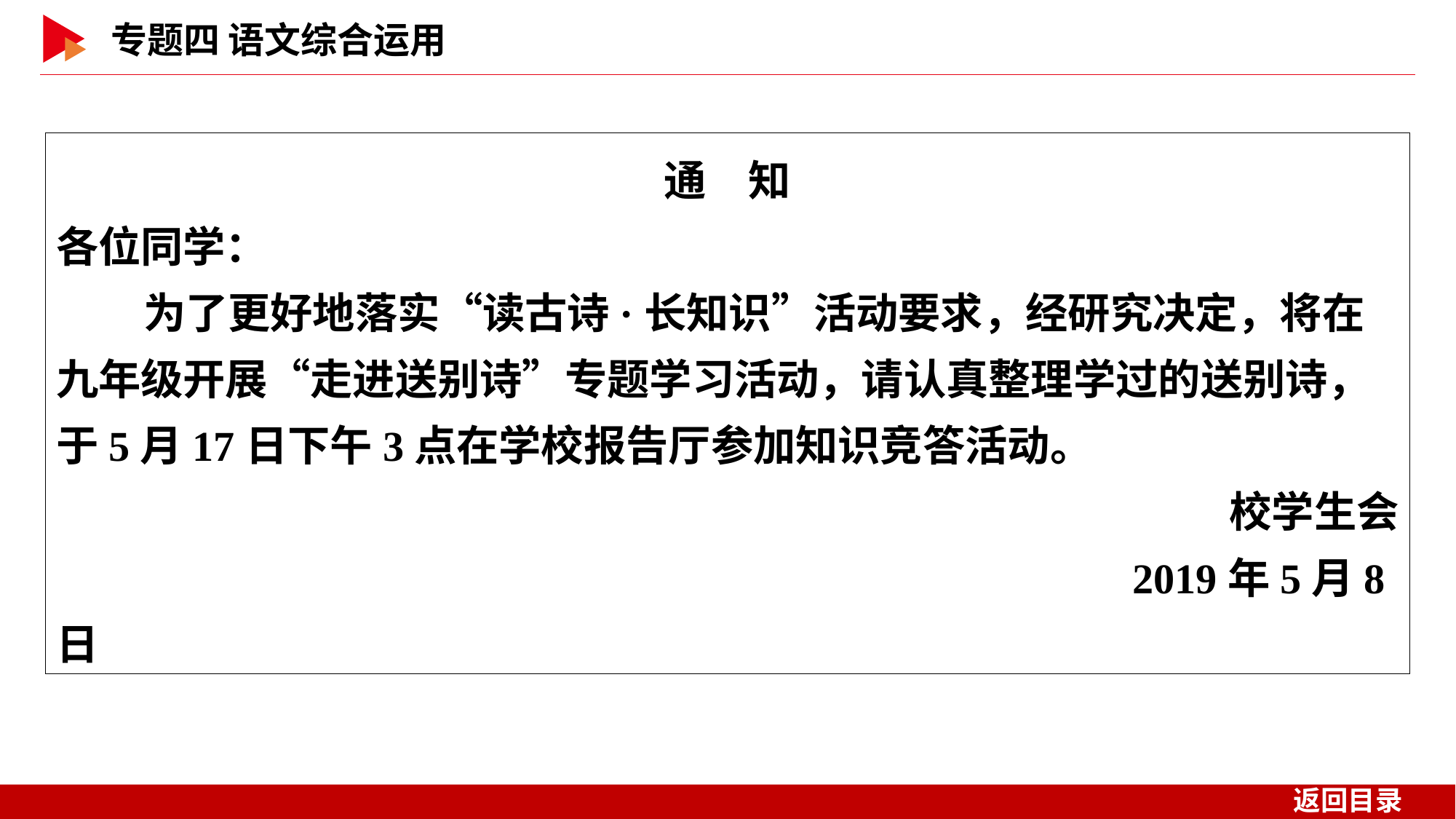

通　知
各位同学：
        为了更好地落实“读古诗·长知识”活动要求，经研究决定，将在九年级开展“走进送别诗”专题学习活动，请认真整理学过的送别诗，于5月17日下午3点在学校报告厅参加知识竞答活动。
校学生会
                                                                                                      2019年5月8日